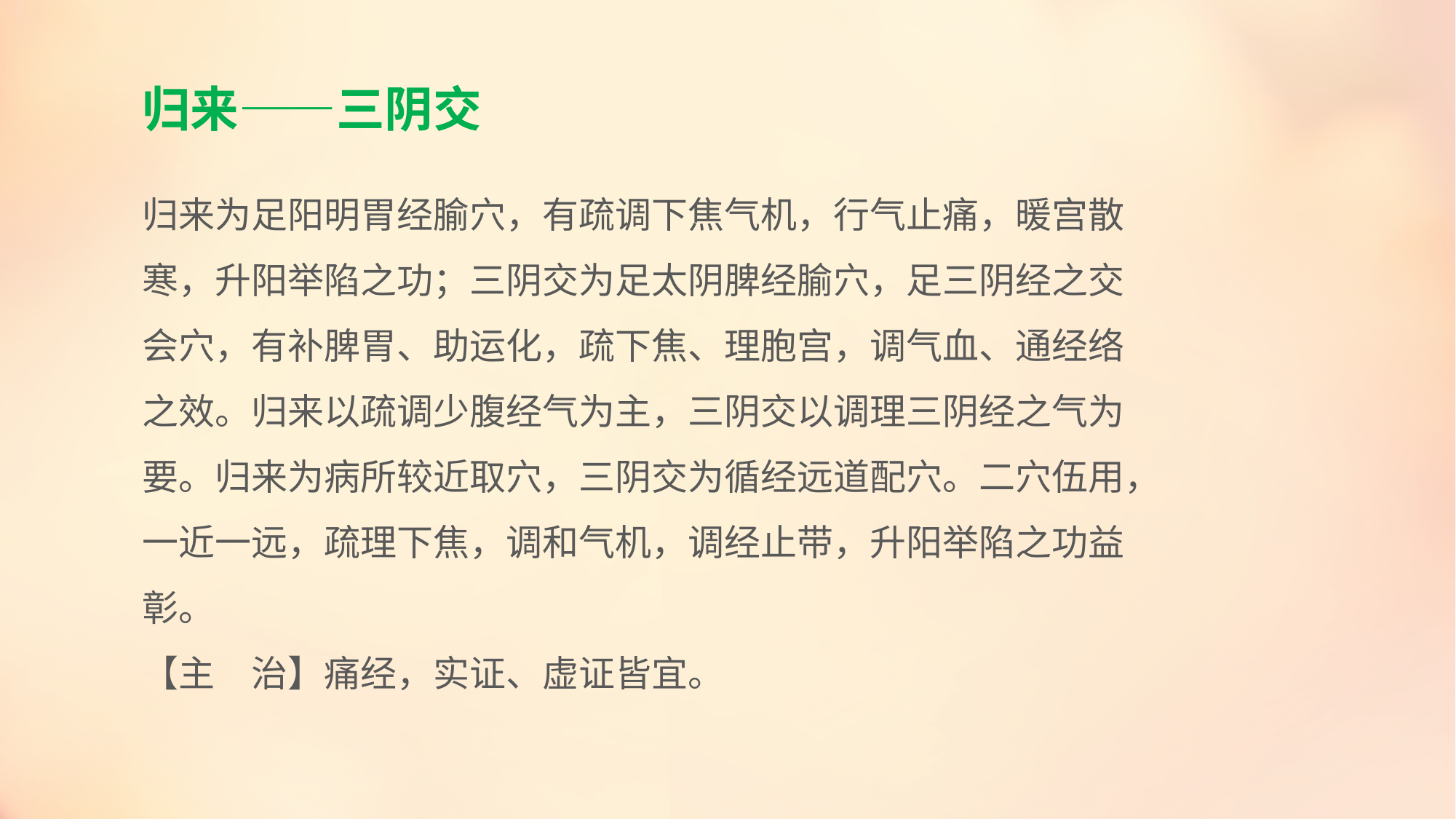

归来——三阴交

归来为足阳明胃经腧穴，有疏调下焦气机，行气止痛，暖宫散寒，升阳举陷之功；三阴交为足太阴脾经腧穴，足三阴经之交会穴，有补脾胃、助运化，疏下焦、理胞宫，调气血、通经络之效。归来以疏调少腹经气为主，三阴交以调理三阴经之气为要。归来为病所较近取穴，三阴交为循经远道配穴。二穴伍用，一近一远，疏理下焦，调和气机，调经止带，升阳举陷之功益彰。
【主　治】痛经，实证、虚证皆宜。